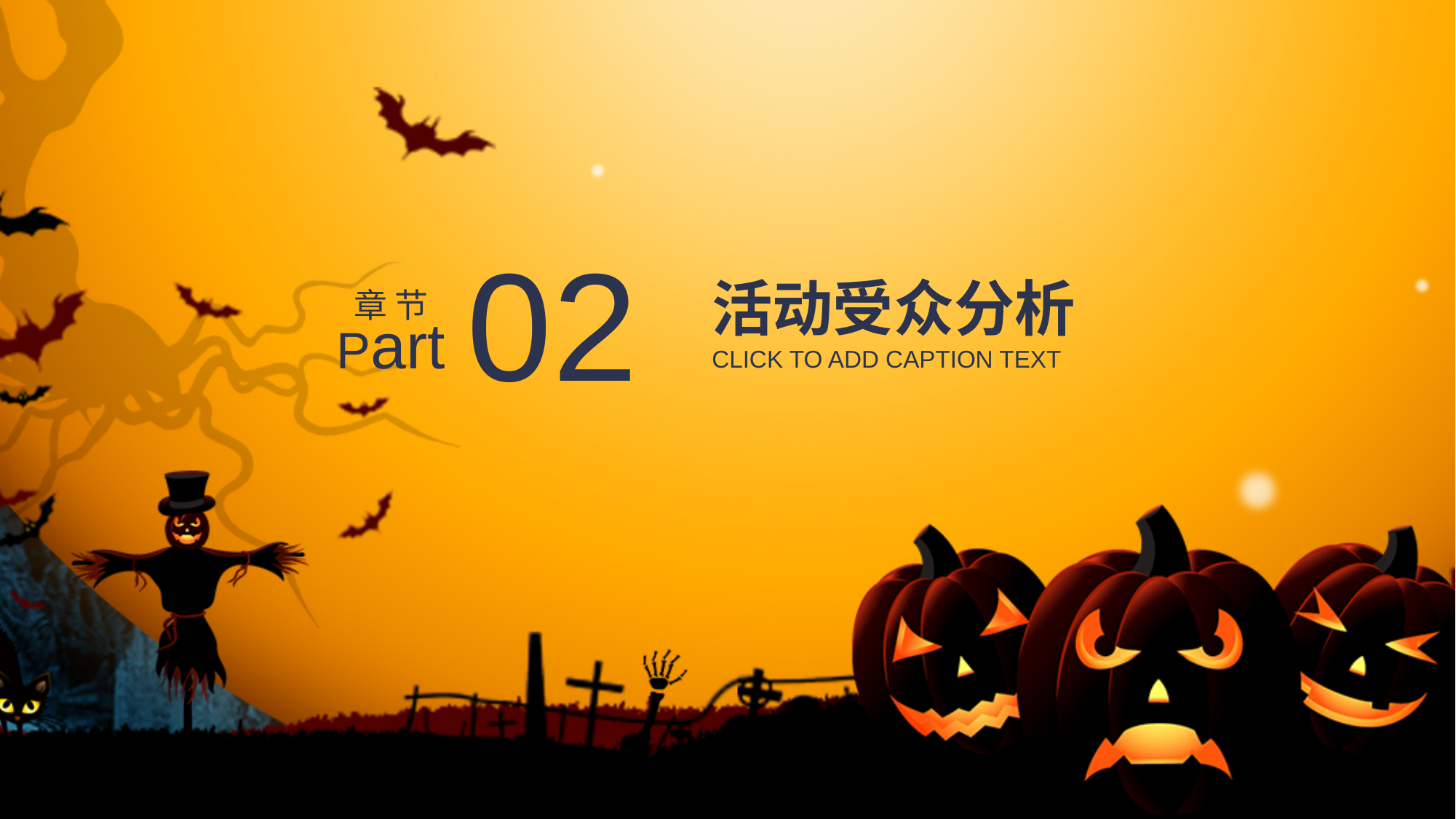

02
活动受众分析
章 节
Part
CLICK TO ADD CAPTION TEXT